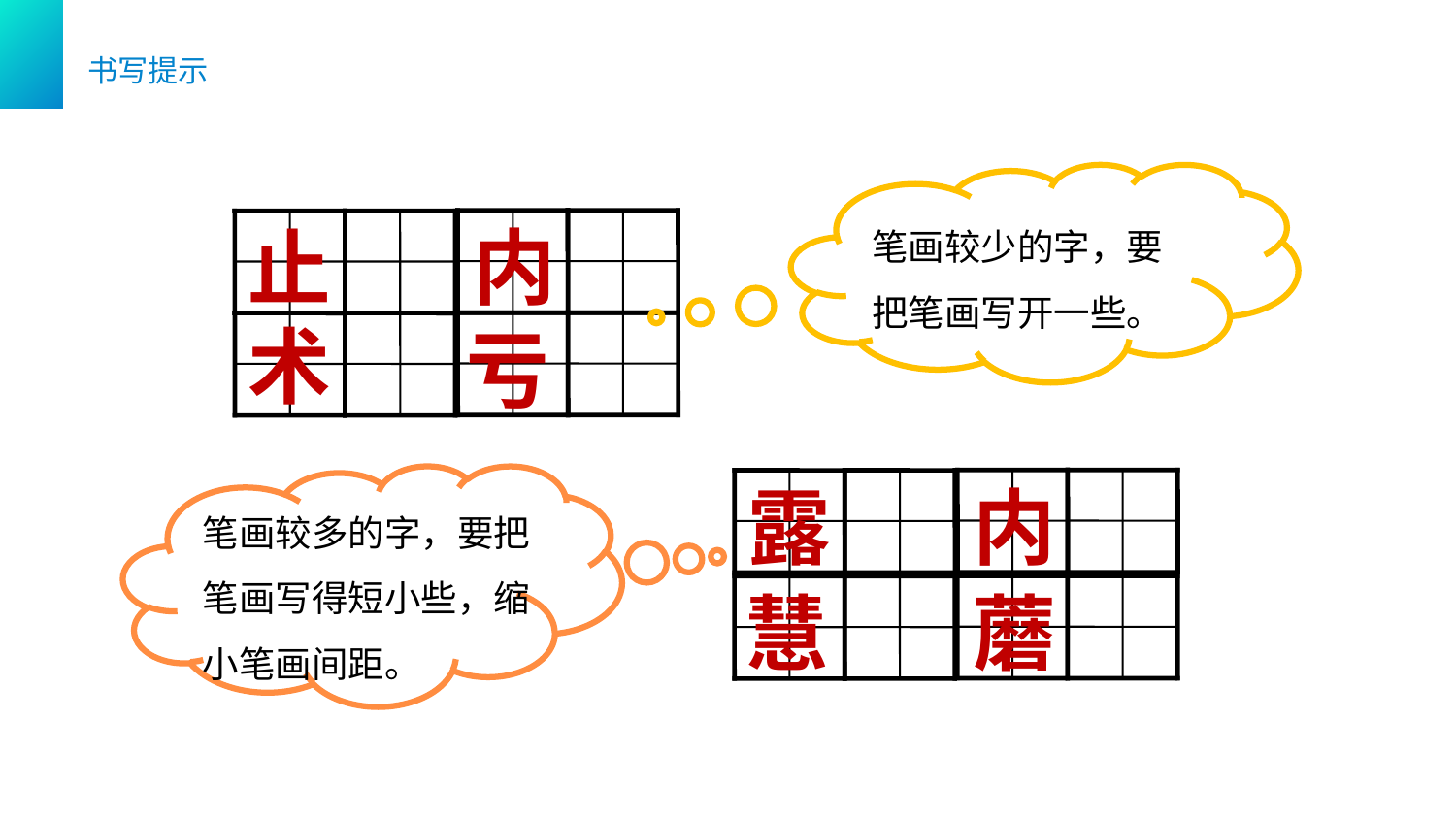

书写提示
笔画较少的字，要把笔画写开一些。
内

止

术

亏

笔画较多的字，要把笔画写得短小些，缩小笔画间距。

露
内

慧
蘑